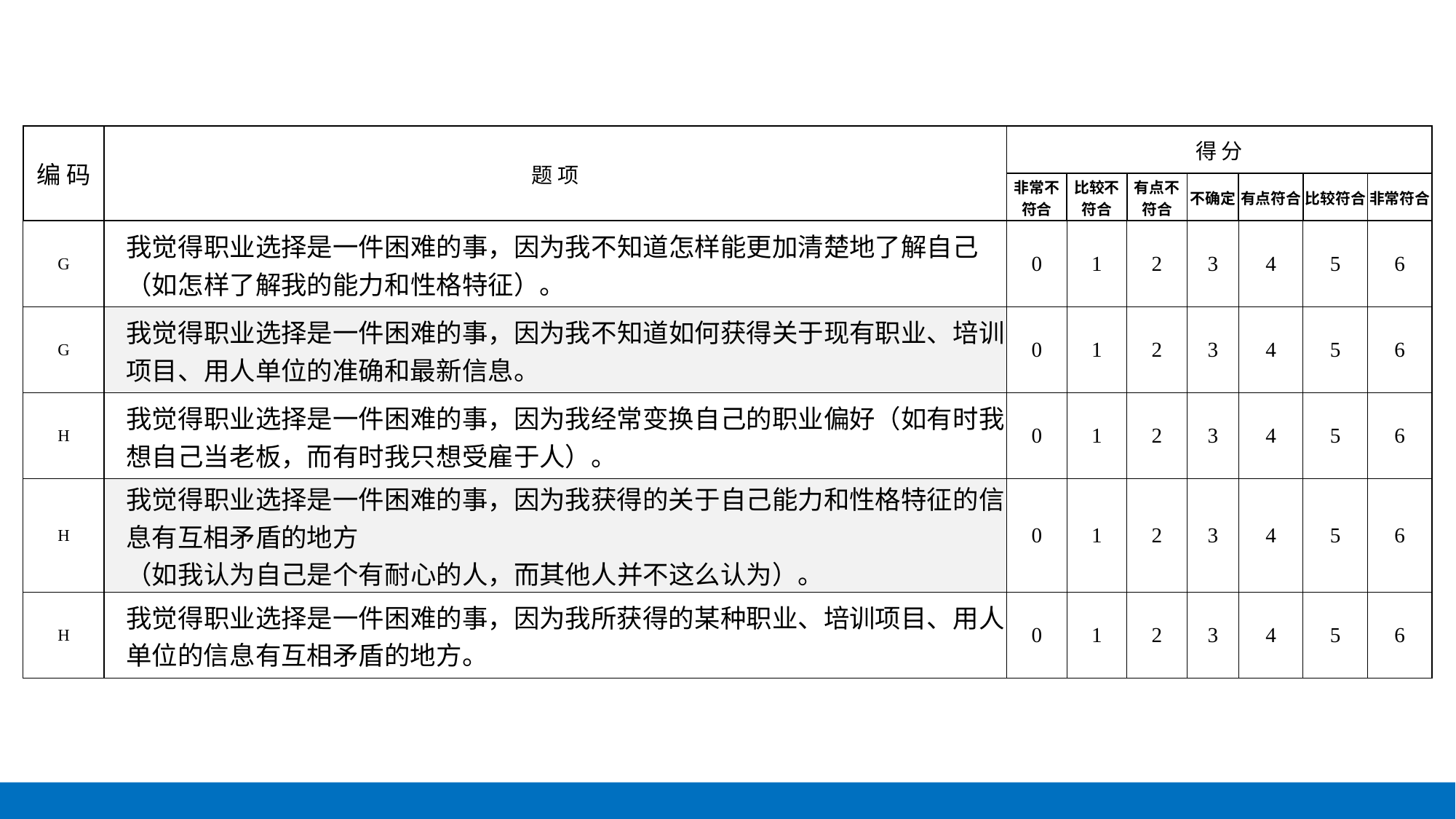

| 编 码 | 题 项 | 得 分 |  |  |  |  |  |  |
| --- | --- | --- | --- | --- | --- | --- | --- | --- |
|  |  | 非常不符合 | 比较不符合 | 有点不符合 | 不确定 | 有点符合 | 比较符合 | 非常符合 |
| G | 我觉得职业选择是一件困难的事，因为我不知道怎样能更加清楚地了解自己（如怎样了解我的能力和性格特征）。 | 0 | 1 | 2 | 3 | 4 | 5 | 6 |
| G | 我觉得职业选择是一件困难的事，因为我不知道如何获得关于现有职业、培训项目、用人单位的准确和最新信息。 | 0 | 1 | 2 | 3 | 4 | 5 | 6 |
| H | 我觉得职业选择是一件困难的事，因为我经常变换自己的职业偏好（如有时我想自己当老板，而有时我只想受雇于人）。 | 0 | 1 | 2 | 3 | 4 | 5 | 6 |
| H | 我觉得职业选择是一件困难的事，因为我获得的关于自己能力和性格特征的信息有互相矛盾的地方 （如我认为自己是个有耐心的人，而其他人并不这么认为）。 | 0 | 1 | 2 | 3 | 4 | 5 | 6 |
| H | 我觉得职业选择是一件困难的事，因为我所获得的某种职业、培训项目、用人单位的信息有互相矛盾的地方。 | 0 | 1 | 2 | 3 | 4 | 5 | 6 |